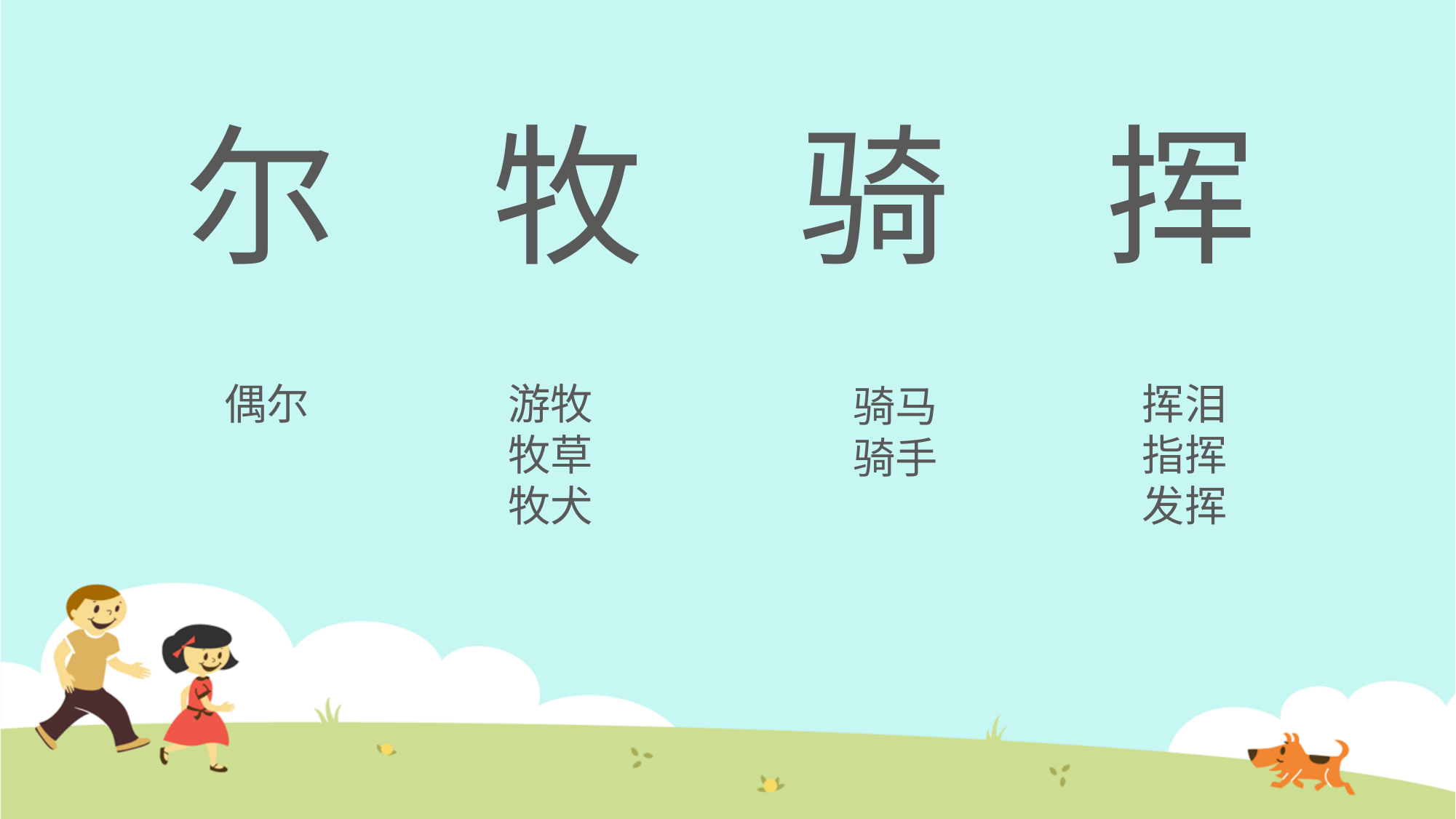

尔
牧
骑
挥
挥泪
指挥
发挥
偶尔

游牧
牧草
牧犬
骑马
骑手